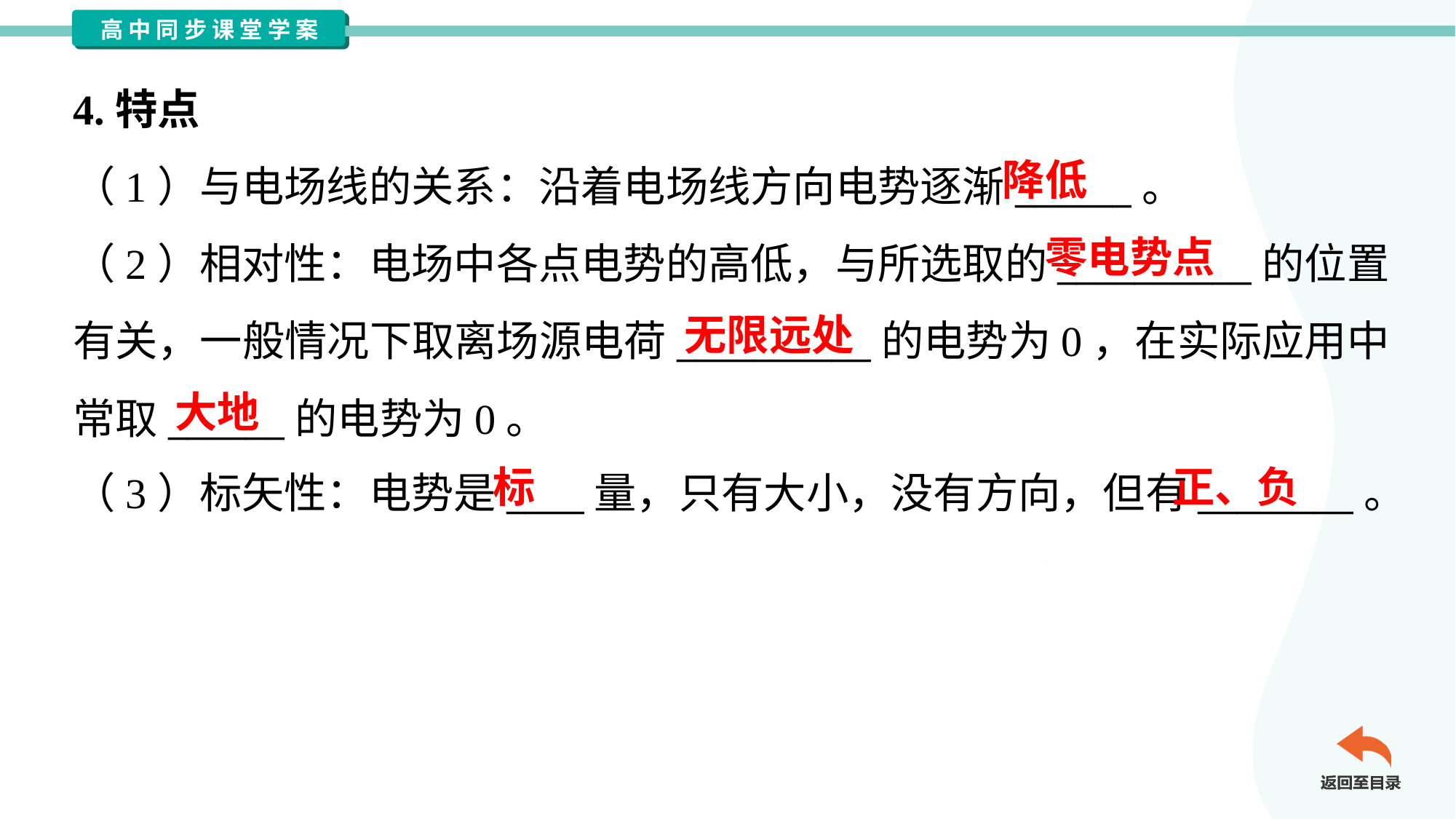

4.特点
（1）与电场线的关系：沿着电场线方向电势逐渐______。
（2）相对性：电场中各点电势的高低，与所选取的__________的位置
有关，一般情况下取离场源电荷__________的电势为0，在实际应用中
常取______的电势为0。
（3）标矢性：电势是____量，只有大小，没有方向，但有________。
降低
零电势点
无限远处
大地
标
正、负